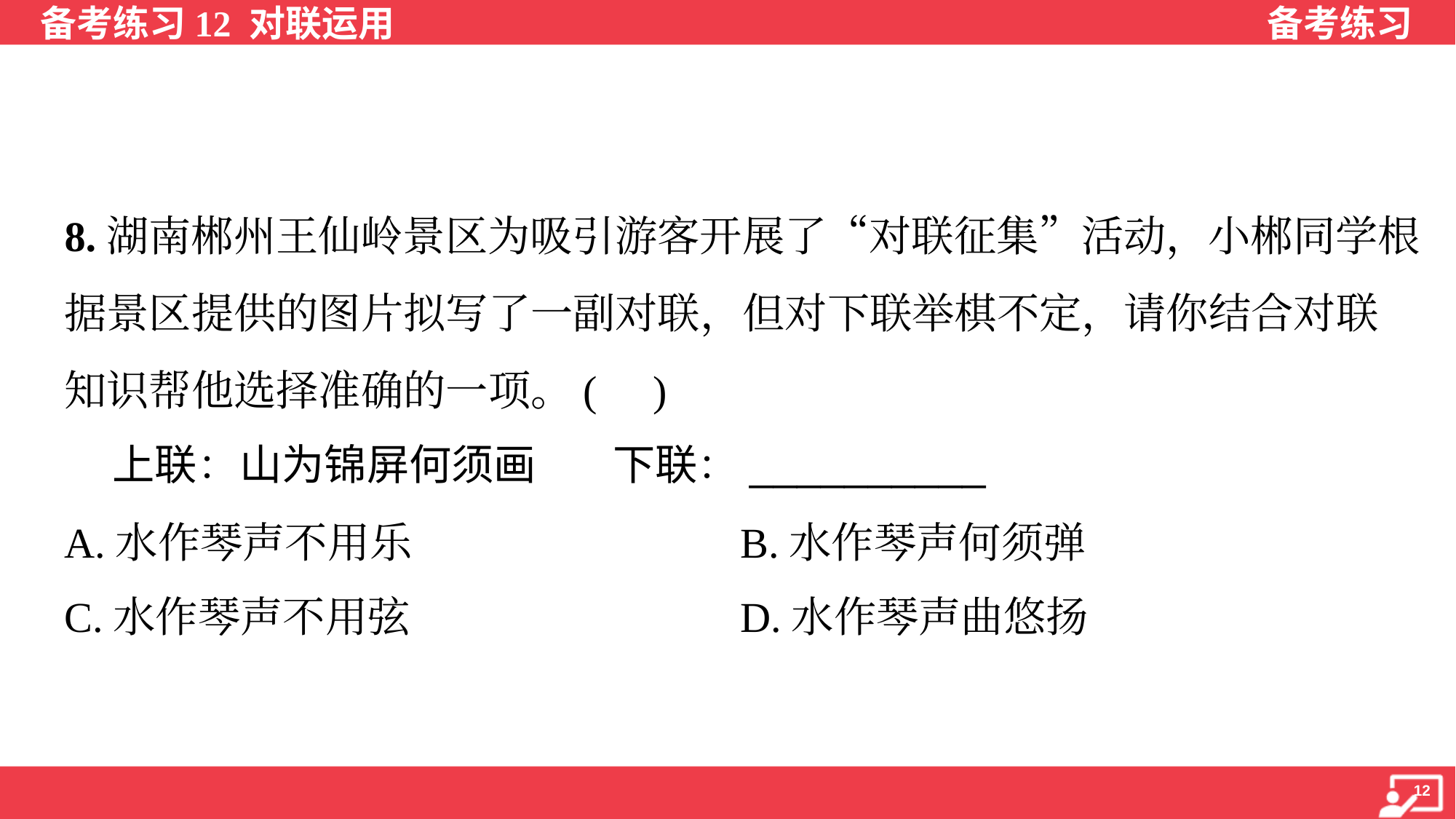

8.湖南郴州王仙岭景区为吸引游客开展了“对联征集”活动，小郴同学根
据景区提供的图片拟写了一副对联，但对下联举棋不定，请你结合对联
知识帮他选择准确的一项。(     )
    上联：山为锦屏何须画       下联：__________
A.水作琴声不用乐	B.水作琴声何须弹
C.水作琴声不用弦	D.水作琴声曲悠扬